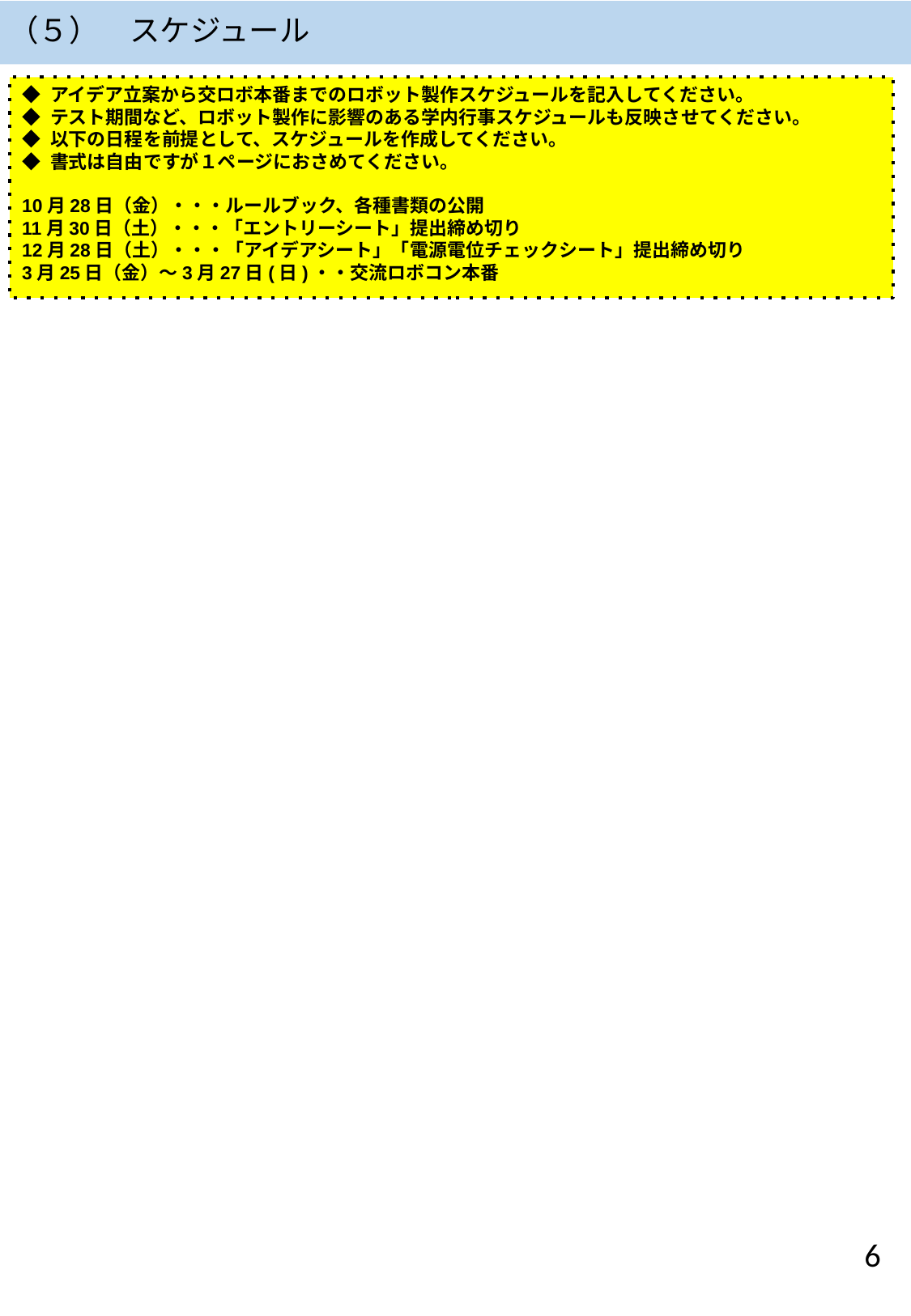

（５）　スケジュール
◆ アイデア立案から交ロボ本番までのロボット製作スケジュールを記入してください。
◆ テスト期間など、ロボット製作に影響のある学内行事スケジュールも反映させてください。
◆ 以下の日程を前提として、スケジュールを作成してください。
◆ 書式は自由ですが１ページにおさめてください。

10月28日（金）・・・ルールブック、各種書類の公開
11月30日（土）・・・「エントリーシート」提出締め切り
12月28日（土）・・・「アイデアシート」「電源電位チェックシート」提出締め切り
3月25日（金）～3月27日(日)・・交流ロボコン本番
6